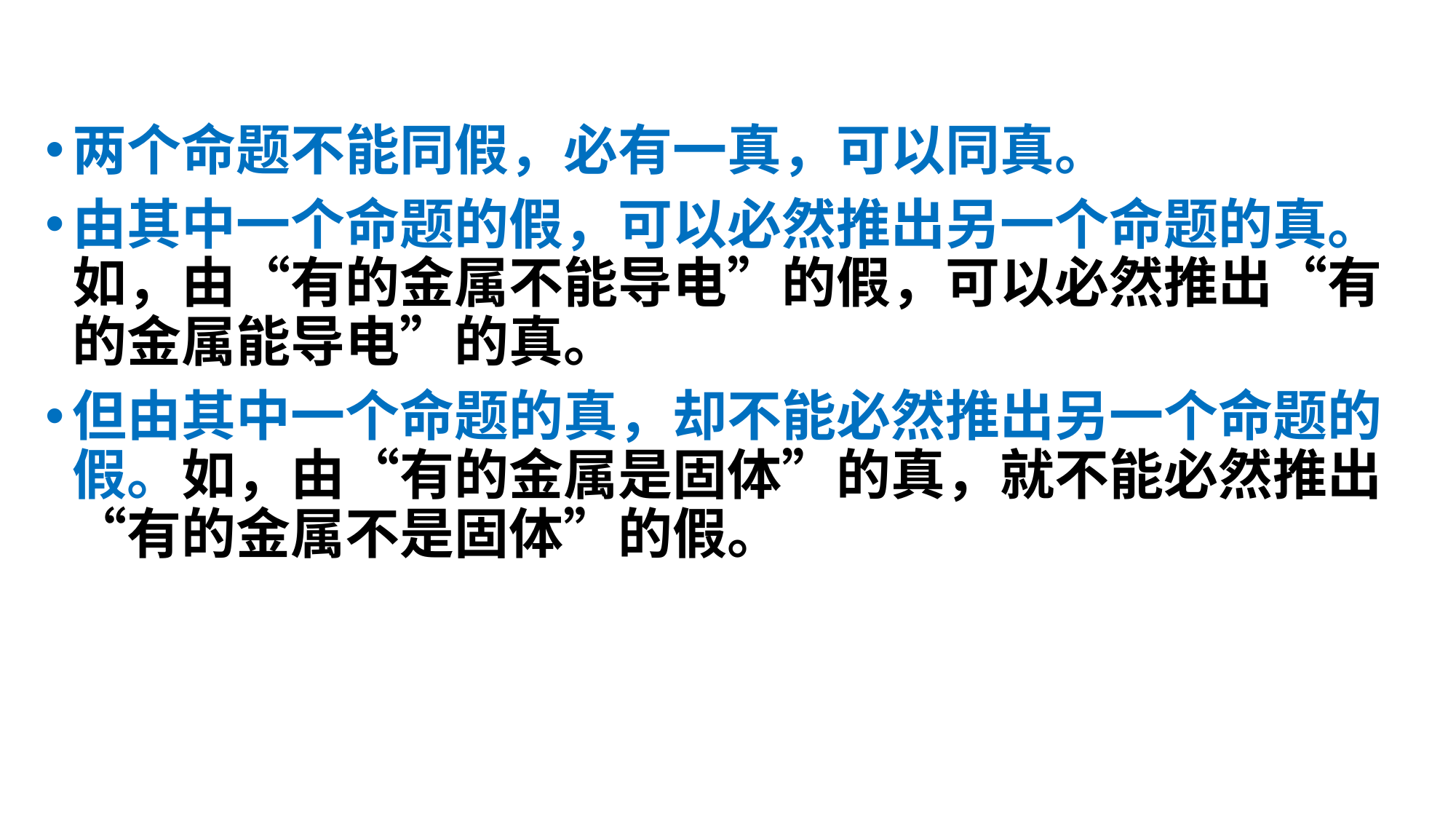

两个命题不能同假，必有一真，可以同真。
由其中一个命题的假，可以必然推出另一个命题的真。如，由“有的金属不能导电”的假，可以必然推出“有的金属能导电”的真。
但由其中一个命题的真，却不能必然推出另一个命题的假。如，由“有的金属是固体”的真，就不能必然推出“有的金属不是固体”的假。